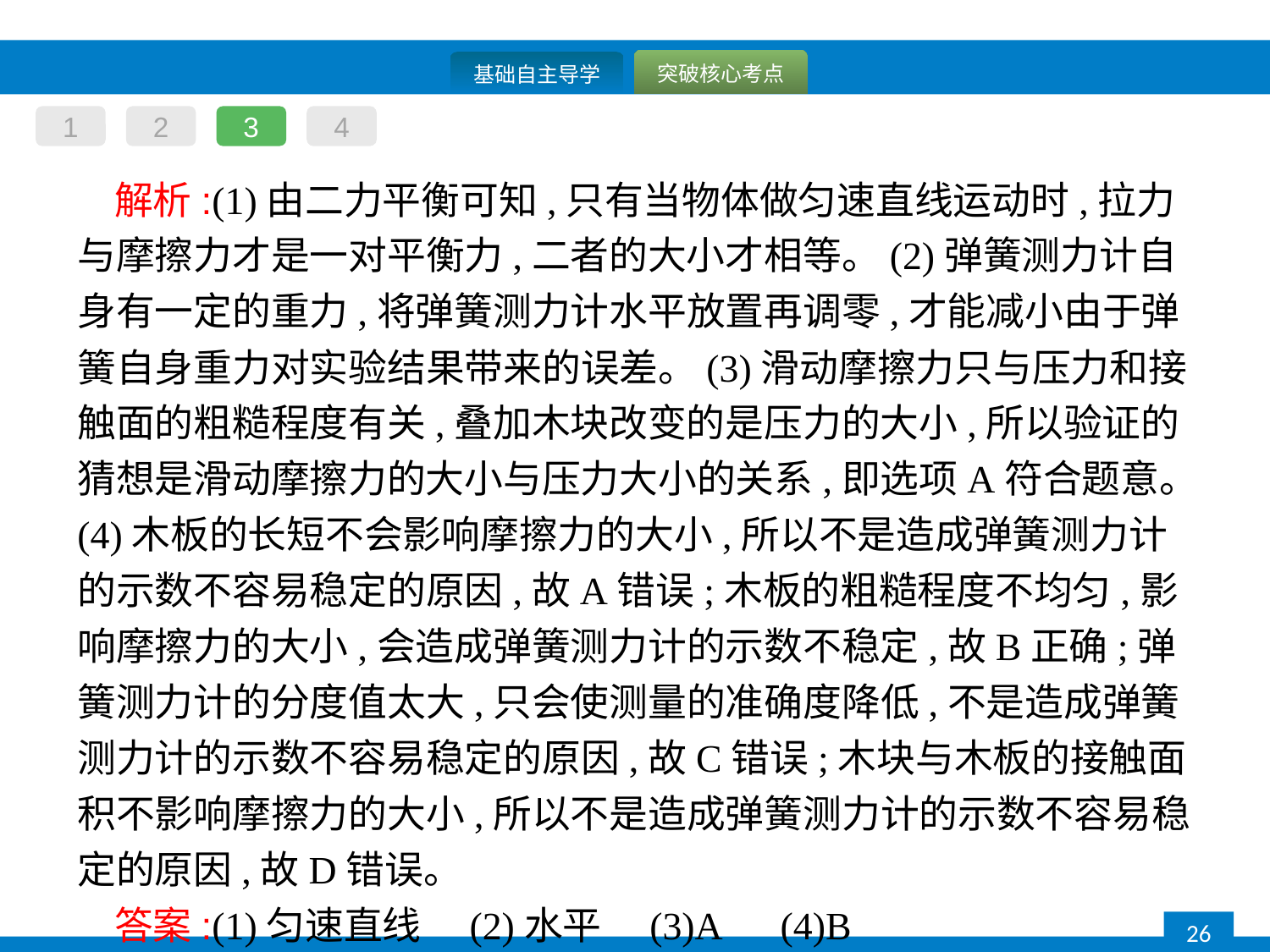

1
2
3
4
解析:(1)由二力平衡可知,只有当物体做匀速直线运动时,拉力与摩擦力才是一对平衡力,二者的大小才相等。(2)弹簧测力计自身有一定的重力,将弹簧测力计水平放置再调零,才能减小由于弹簧自身重力对实验结果带来的误差。(3)滑动摩擦力只与压力和接触面的粗糙程度有关,叠加木块改变的是压力的大小,所以验证的猜想是滑动摩擦力的大小与压力大小的关系,即选项A符合题意。(4)木板的长短不会影响摩擦力的大小,所以不是造成弹簧测力计的示数不容易稳定的原因,故A错误;木板的粗糙程度不均匀,影响摩擦力的大小,会造成弹簧测力计的示数不稳定,故B正确;弹簧测力计的分度值太大,只会使测量的准确度降低,不是造成弹簧测力计的示数不容易稳定的原因,故C错误;木块与木板的接触面积不影响摩擦力的大小,所以不是造成弹簧测力计的示数不容易稳定的原因,故D错误。
答案:(1)匀速直线　(2)水平　(3)A　(4)B